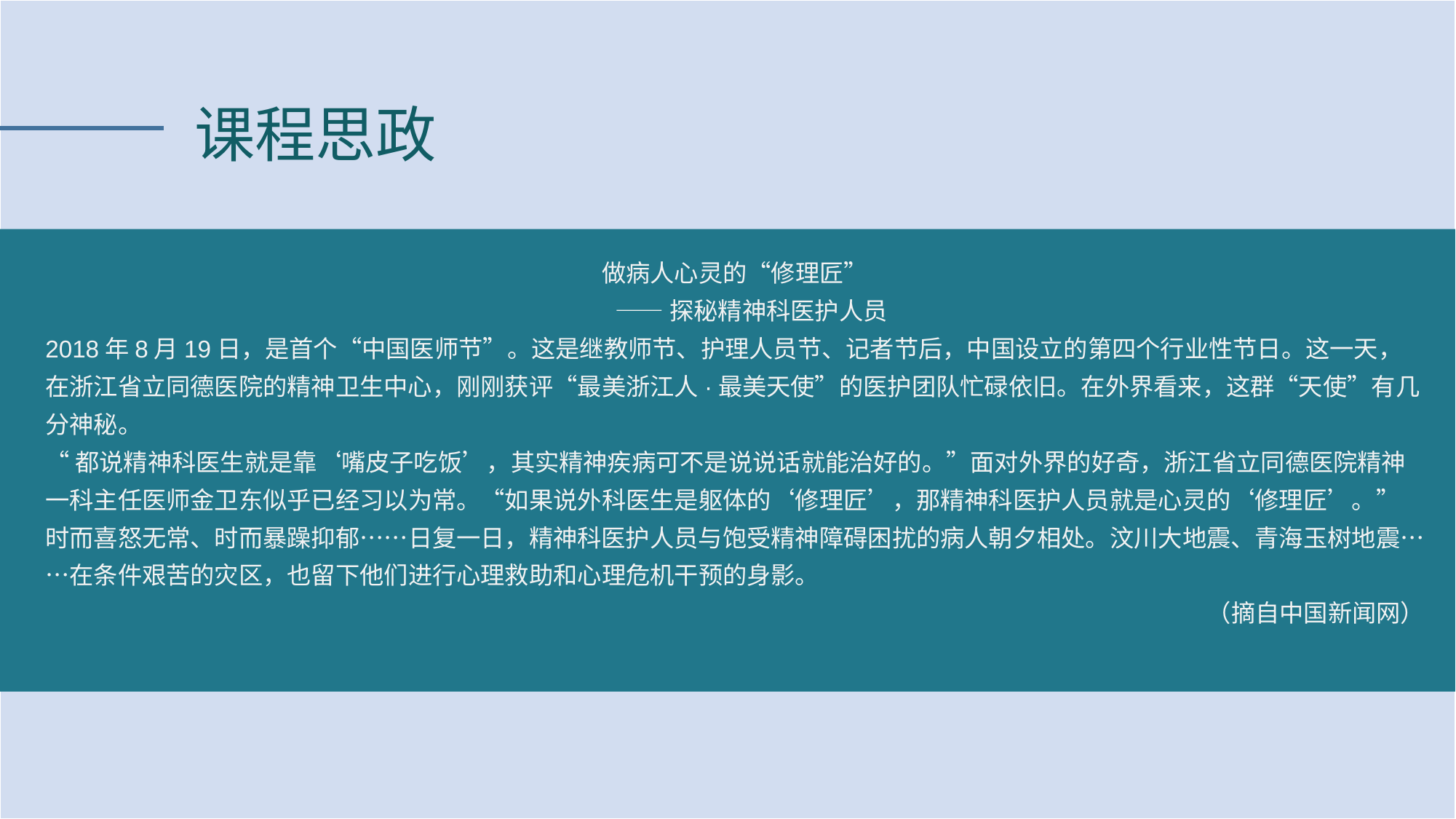

课程思政

做病人心灵的“修理匠”
      ——探秘精神科医护人员
2018年8月19日，是首个“中国医师节”。这是继教师节、护理人员节、记者节后，中国设立的第四个行业性节日。这一天，在浙江省立同德医院的精神卫生中心，刚刚获评“最美浙江人·最美天使”的医护团队忙碌依旧。在外界看来，这群“天使”有几分神秘。
“都说精神科医生就是靠‘嘴皮子吃饭’，其实精神疾病可不是说说话就能治好的。”面对外界的好奇，浙江省立同德医院精神一科主任医师金卫东似乎已经习以为常。“如果说外科医生是躯体的‘修理匠’，那精神科医护人员就是心灵的‘修理匠’。”
时而喜怒无常、时而暴躁抑郁……日复一日，精神科医护人员与饱受精神障碍困扰的病人朝夕相处。汶川大地震、青海玉树地震……在条件艰苦的灾区，也留下他们进行心理救助和心理危机干预的身影。
（摘自中国新闻网）